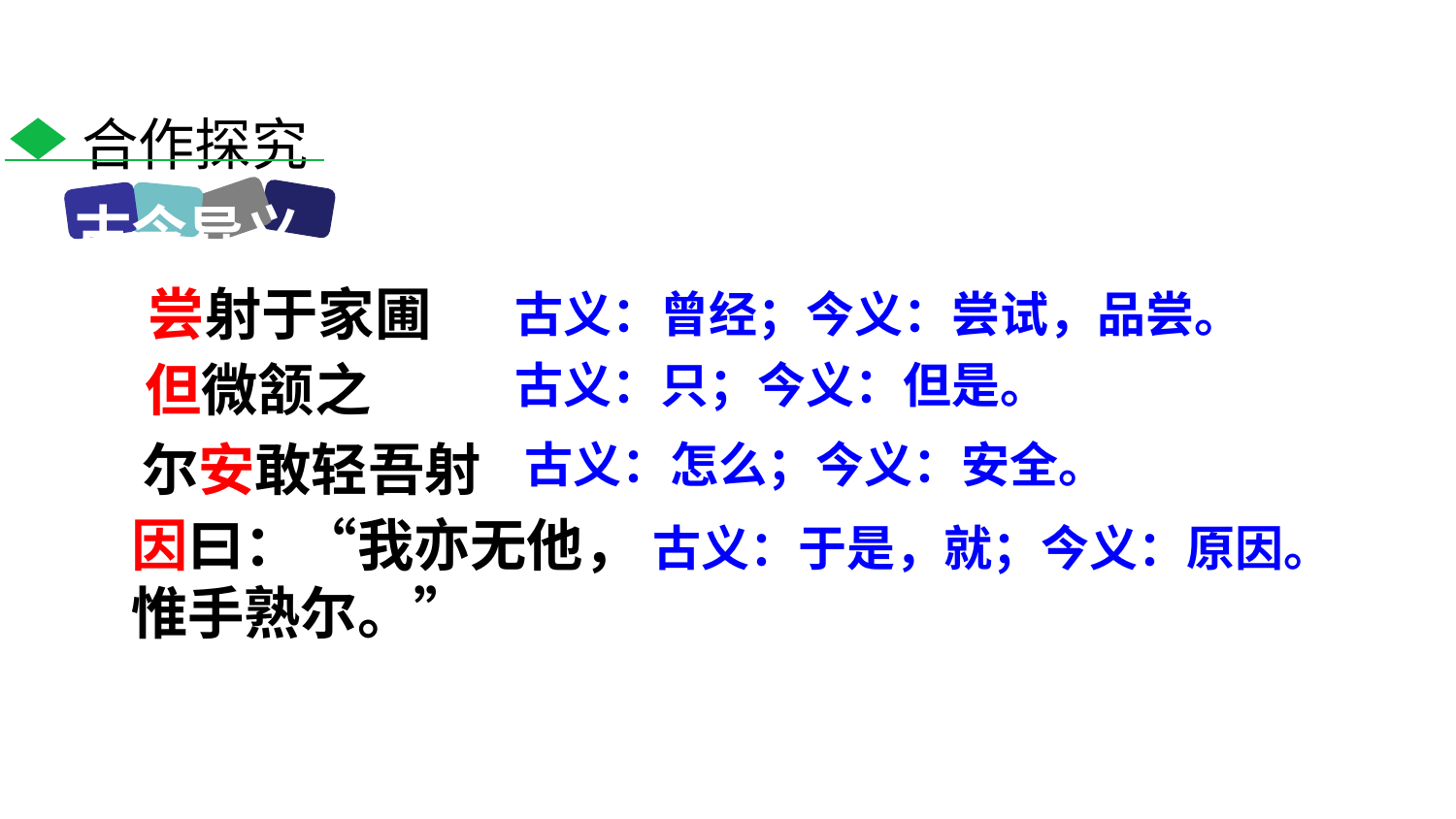

合作探究

古今异义

尝射于家圃
古义：曾经；今义：尝试，品尝。
古义：只；今义：但是。
但微颔之
尔安敢轻吾射
古义：怎么；今义：安全。
因曰：“我亦无他，惟手熟尔。”
古义：于是，就；今义：原因。